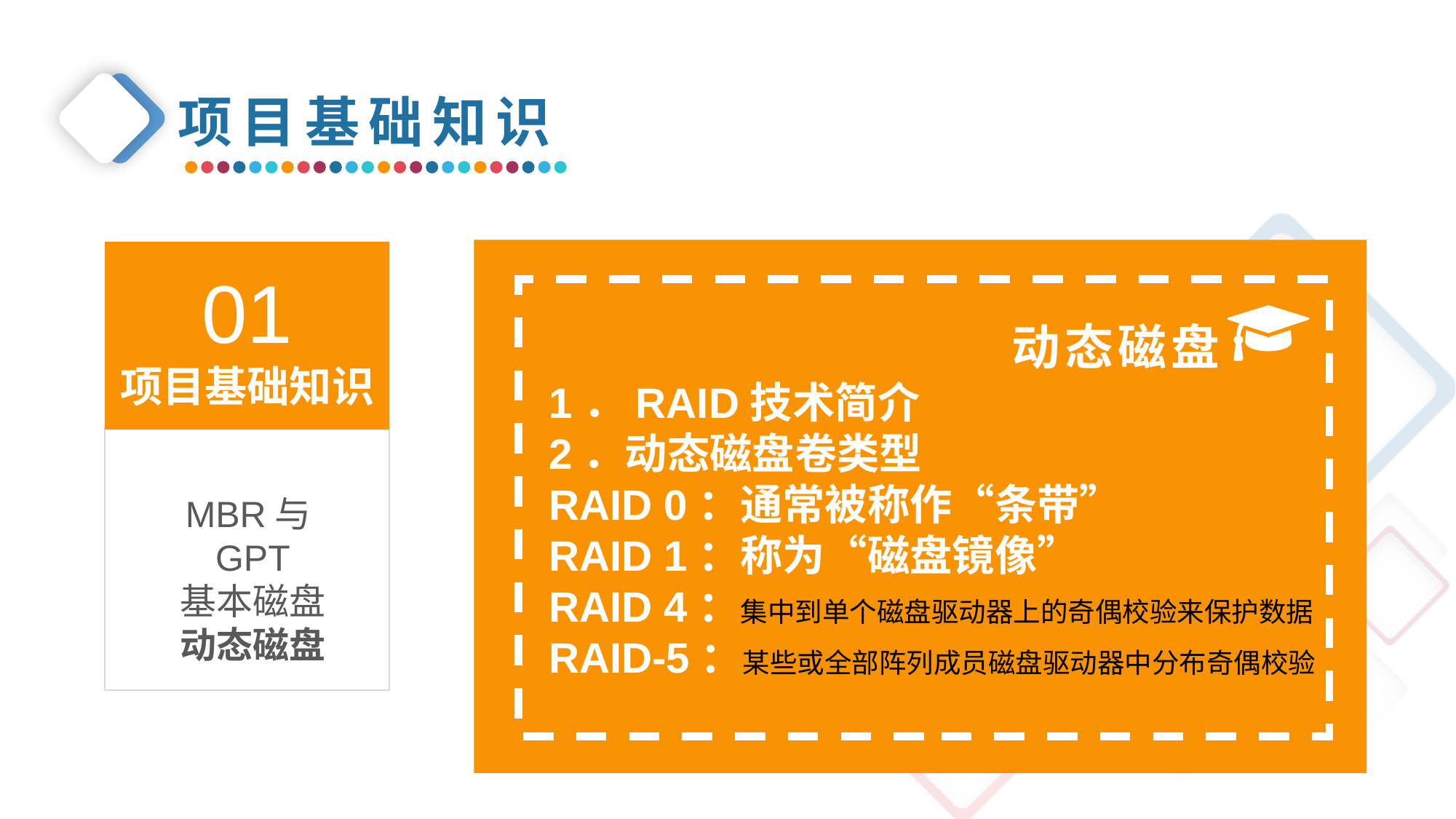

项目基础知识

01
项目基础知识

动态磁盘

1．RAID技术简介
2．动态磁盘卷类型
RAID 0：通常被称作“条带”
RAID 1：称为“磁盘镜像”
RAID 4：集中到单个磁盘驱动器上的奇偶校验来保护数据
RAID-5：某些或全部阵列成员磁盘驱动器中分布奇偶校验

MBR与GPT
基本磁盘
动态磁盘